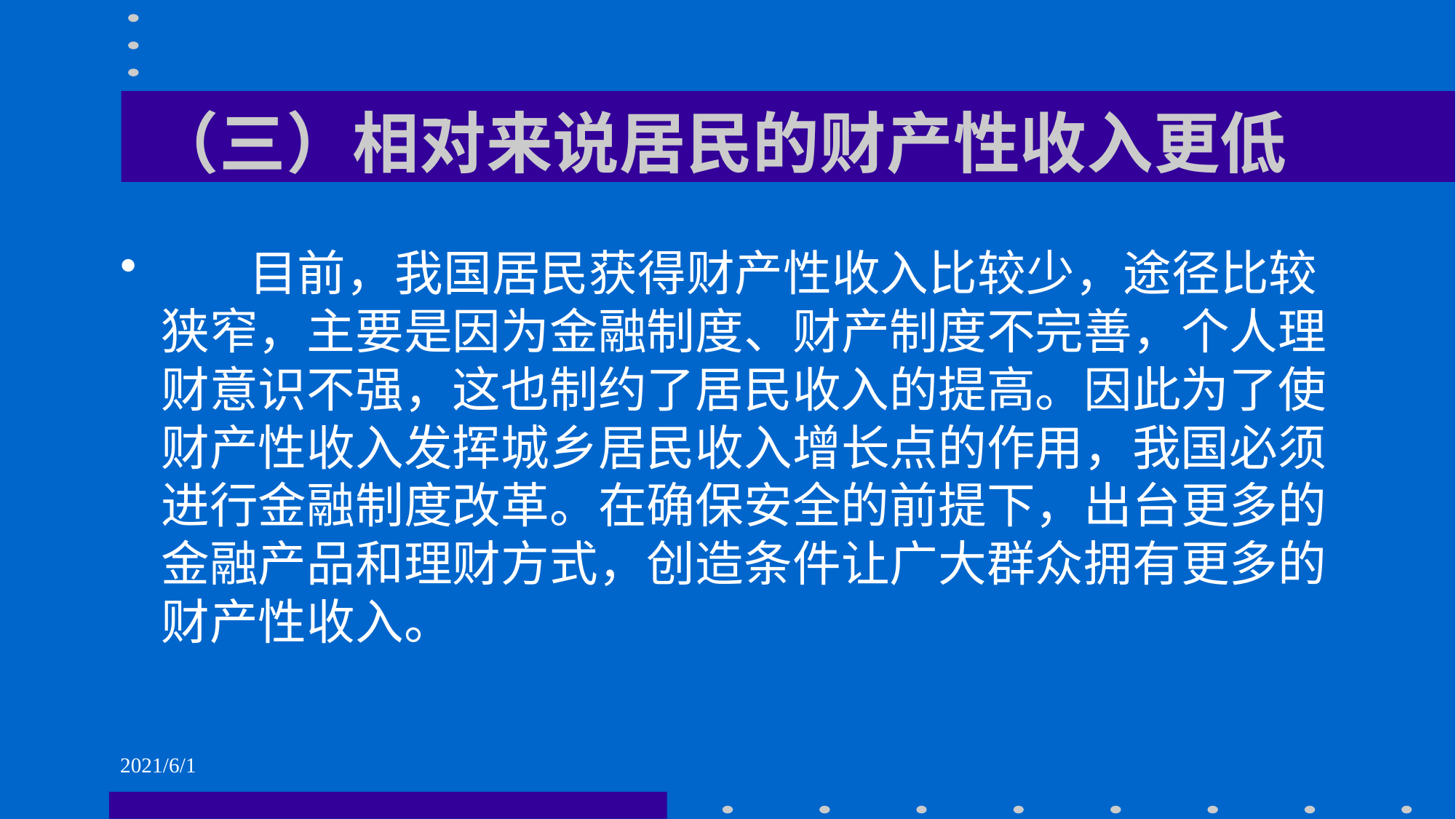

# （三）相对来说居民的财产性收入更低
       目前，我国居民获得财产性收入比较少，途径比较狭窄，主要是因为金融制度、财产制度不完善，个人理财意识不强，这也制约了居民收入的提高。因此为了使财产性收入发挥城乡居民收入增长点的作用，我国必须进行金融制度改革。在确保安全的前提下，出台更多的金融产品和理财方式，创造条件让广大群众拥有更多的财产性收入。

2021/6/1